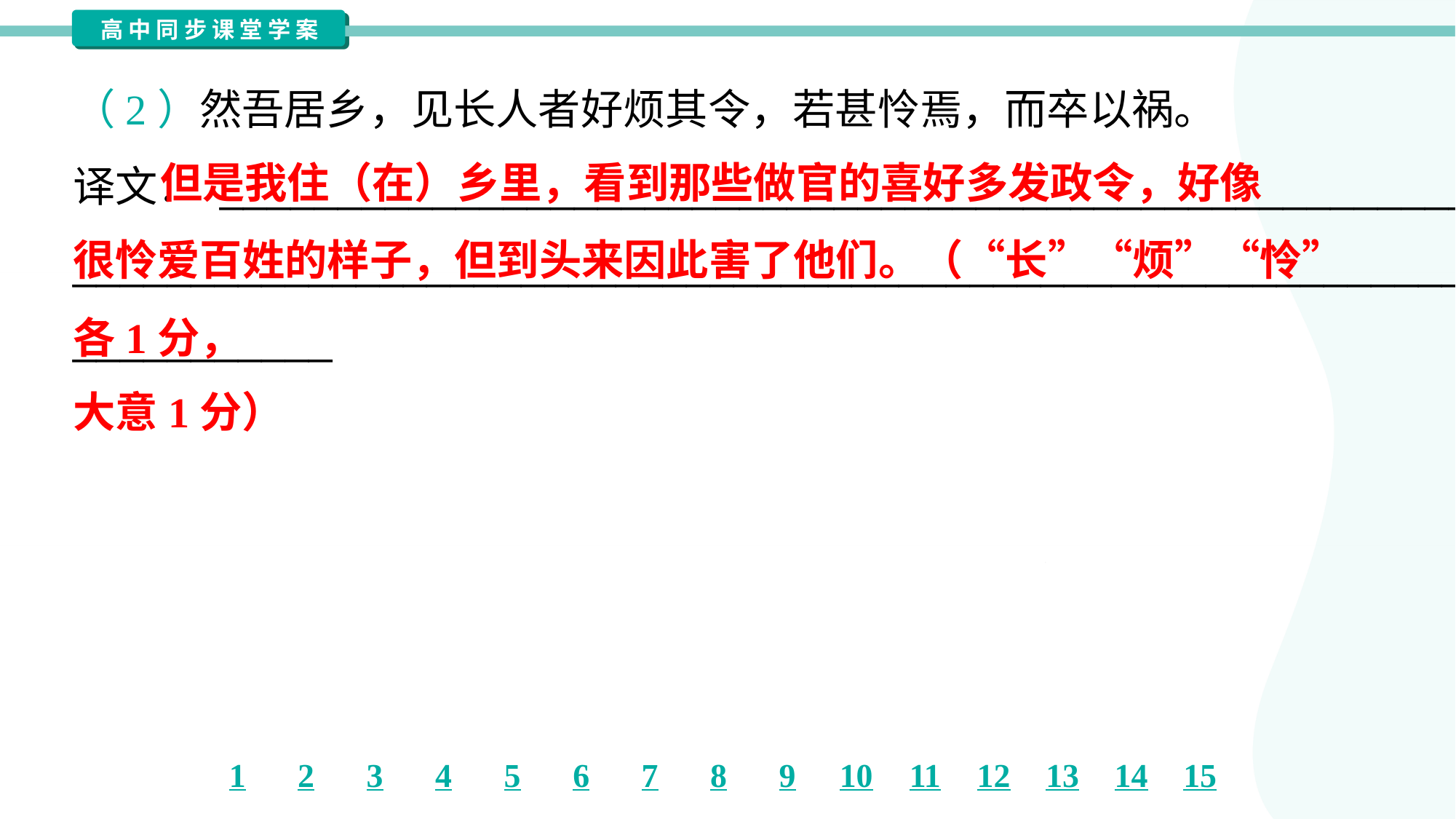

（2）然吾居乡，见长人者好烦其令，若甚怜焉，而卒以祸。
译文： ______________________________________________________
_____________________________________________________________
___________
        但是我住（在）乡里，看到那些做官的喜好多发政令，好像
很怜爱百姓的样子，但到头来因此害了他们。（“长”“烦”“怜”各1分，
大意1分）